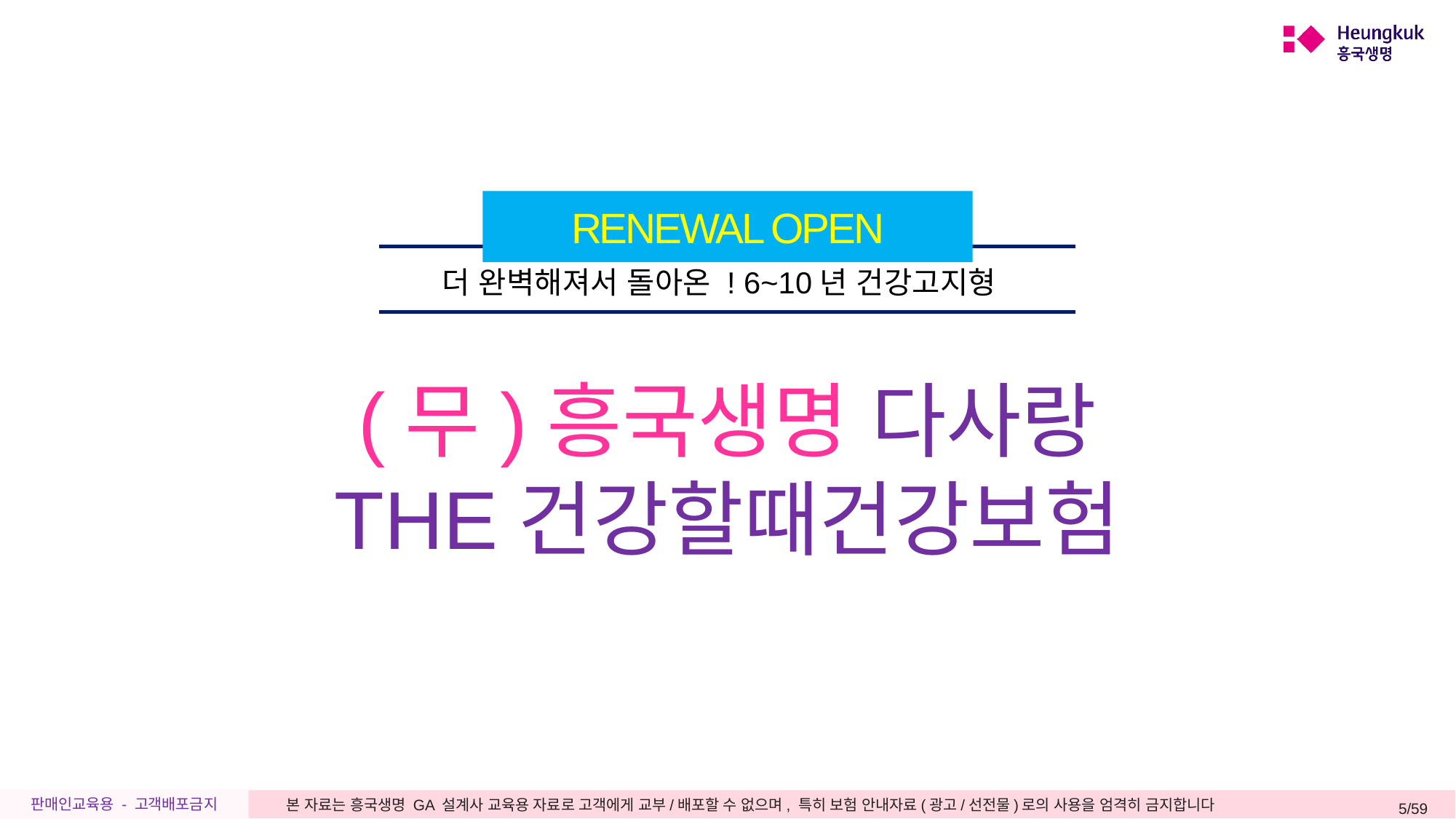

RENEWAL OPEN
(무)흥국생명 다사랑
THE건강할때건강보험
더 완벽해져서 돌아온 ! 6~10년 건강고지형
5/59